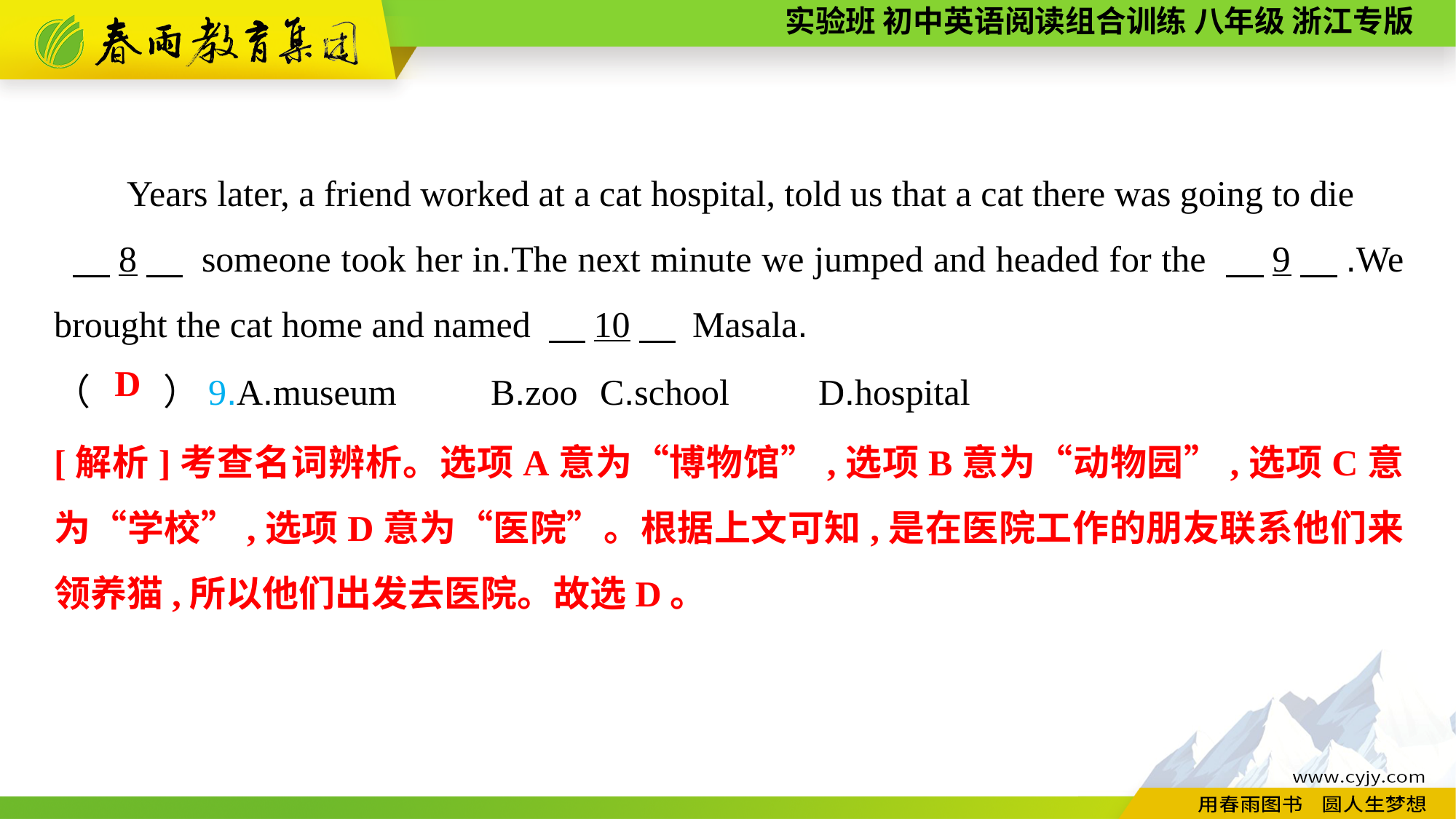

Years later, a friend worked at a cat hospital, told us that a cat there was going to die
 　8　 someone took her in.The next minute we jumped and headed for the 　9　.We brought the cat home and named 　10　 Masala.
（　　）9.A.museum	B.zoo	C.school	D.hospital
D
[解析]考查名词辨析。选项A意为“博物馆”,选项B意为“动物园”,选项C意为“学校”,选项D意为“医院”。根据上文可知,是在医院工作的朋友联系他们来领养猫,所以他们出发去医院。故选D。